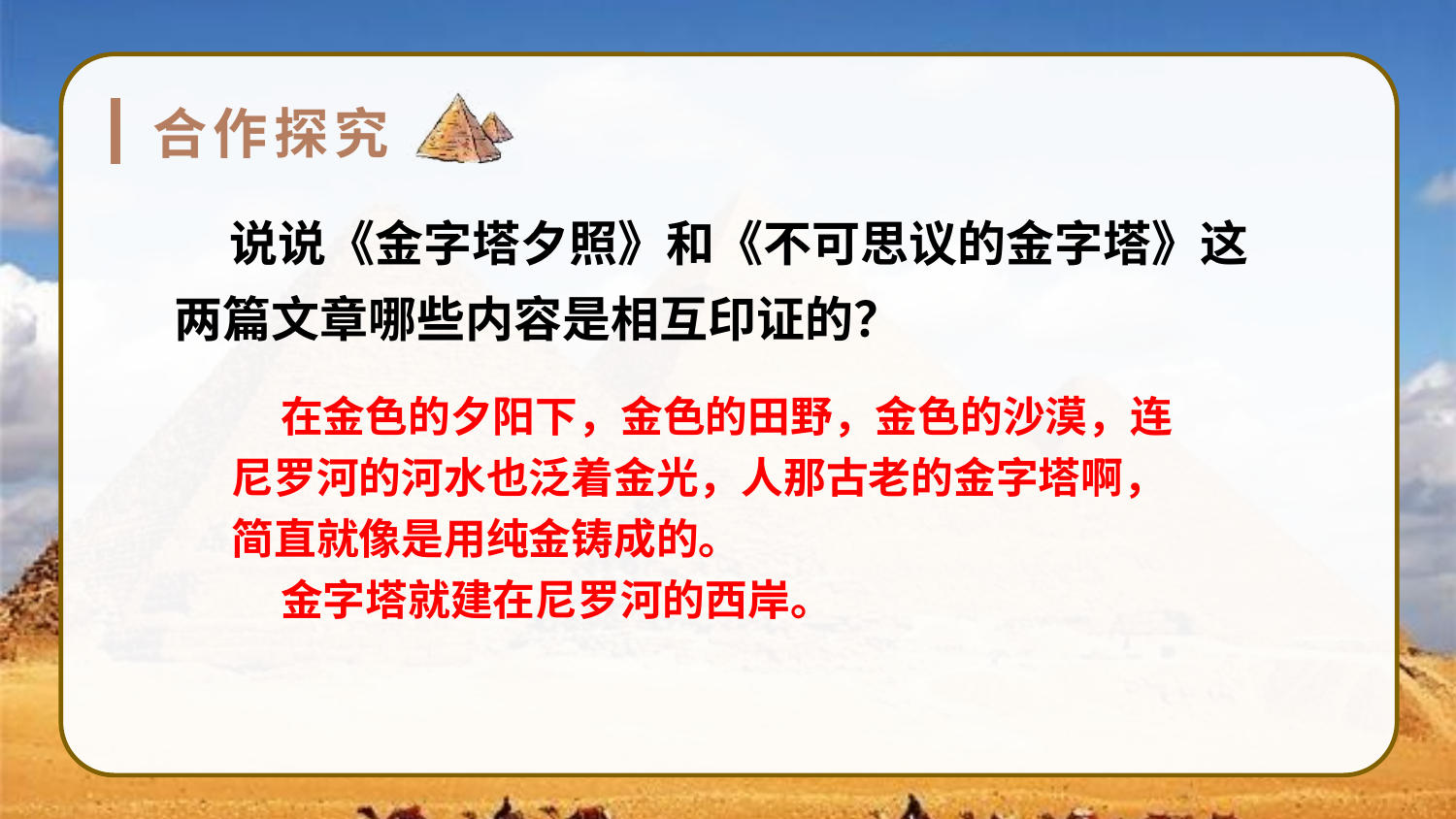

合作探究
    说说《金字塔夕照》和《不可思议的金字塔》这两篇文章哪些内容是相互印证的？
    在金色的夕阳下，金色的田野，金色的沙漠，连尼罗河的河水也泛着金光，人那古老的金字塔啊，简直就像是用纯金铸成的。
    金字塔就建在尼罗河的西岸。